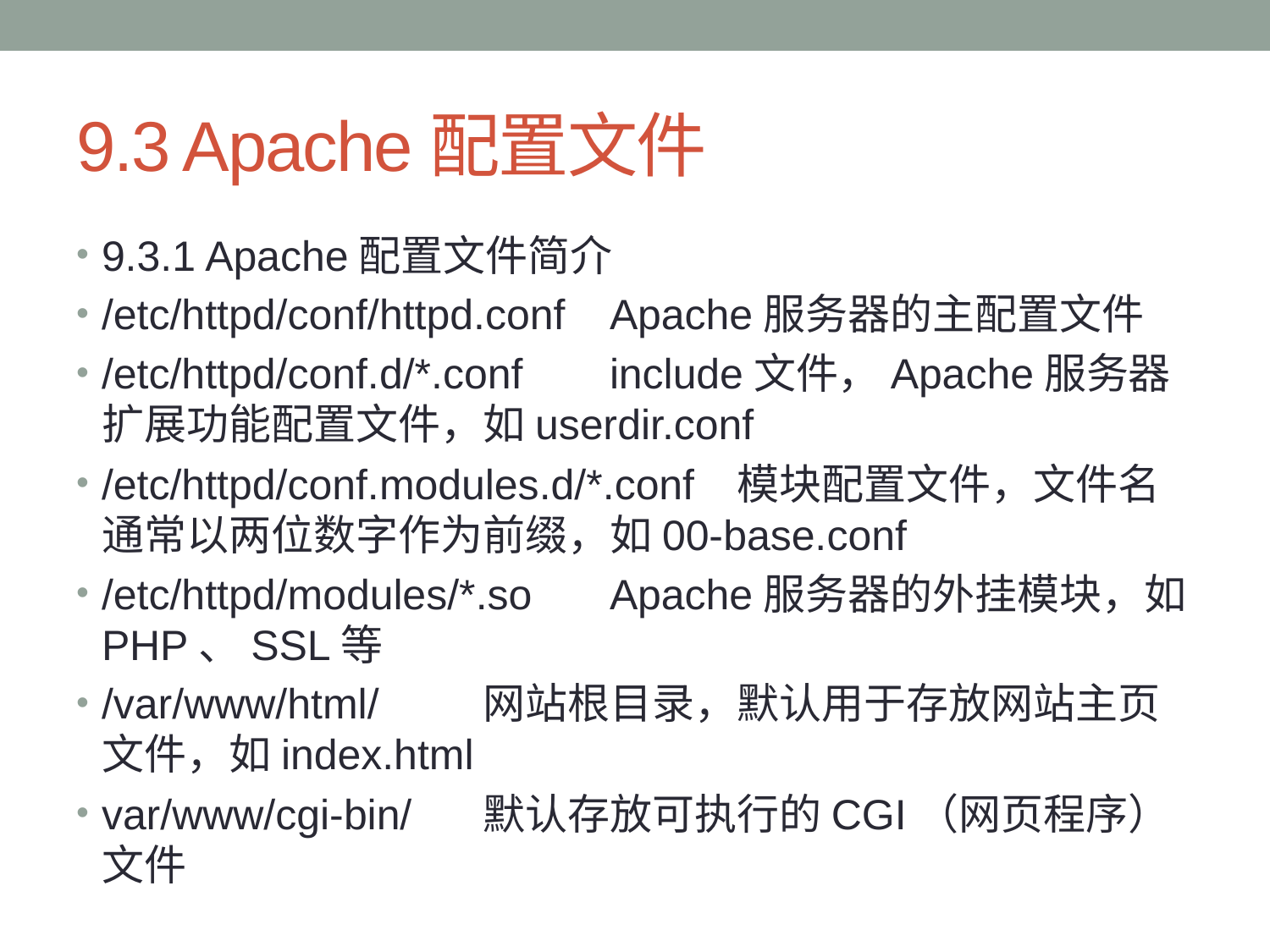

# 9.3 Apache配置文件
9.3.1 Apache配置文件简介
/etc/httpd/conf/httpd.conf	Apache服务器的主配置文件
/etc/httpd/conf.d/*.conf	include文件，Apache服务器扩展功能配置文件，如userdir.conf
/etc/httpd/conf.modules.d/*.conf	模块配置文件，文件名通常以两位数字作为前缀，如00-base.conf
/etc/httpd/modules/*.so	Apache服务器的外挂模块，如PHP、SSL等
/var/www/html/	网站根目录，默认用于存放网站主页文件，如index.html
var/www/cgi-bin/	默认存放可执行的CGI（网页程序）文件